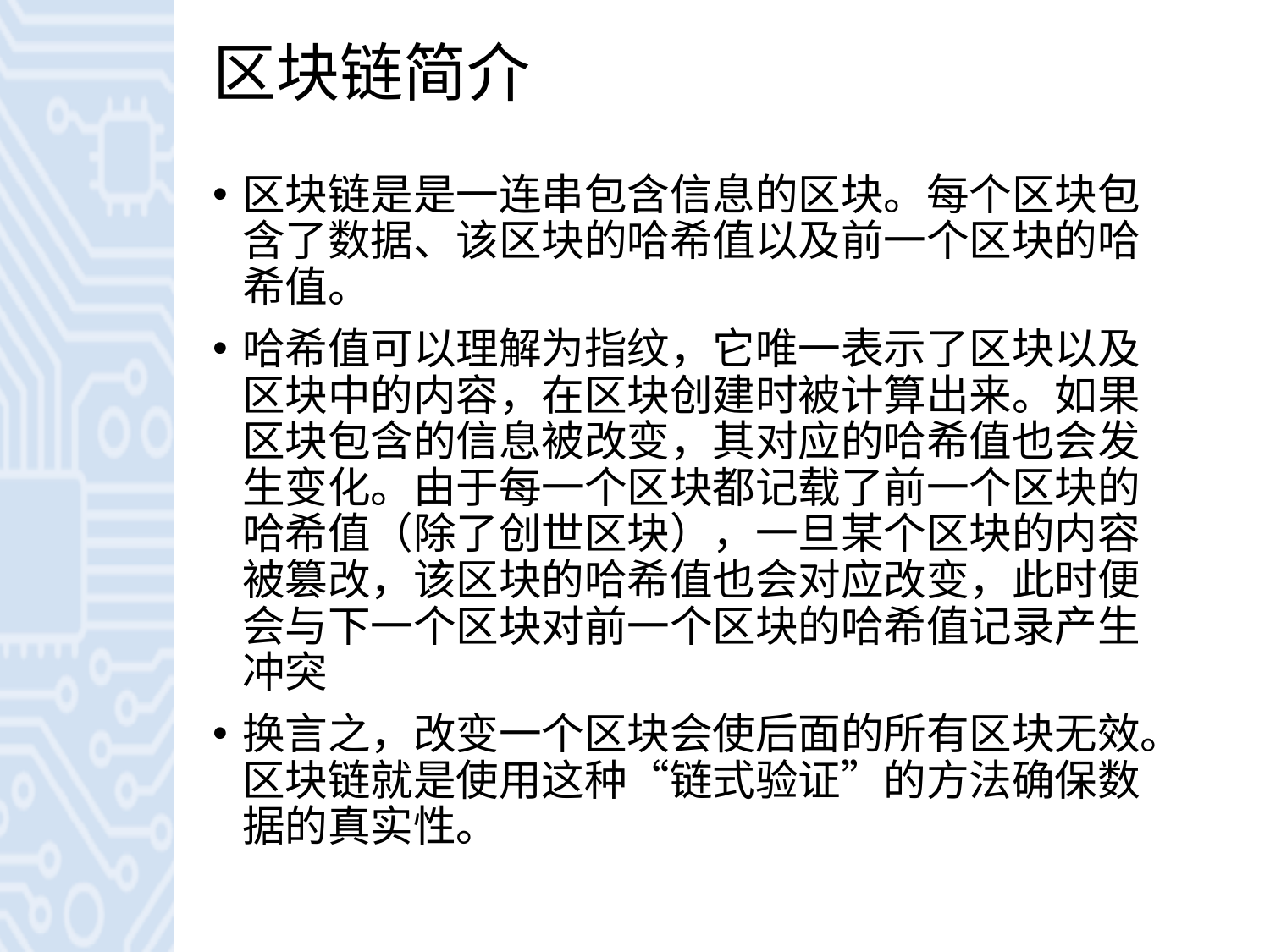

# 区块链简介
区块链是是一连串包含信息的区块。每个区块包含了数据、该区块的哈希值以及前一个区块的哈希值。
哈希值可以理解为指纹，它唯一表示了区块以及区块中的内容，在区块创建时被计算出来。如果区块包含的信息被改变，其对应的哈希值也会发生变化。由于每一个区块都记载了前一个区块的哈希值（除了创世区块），一旦某个区块的内容被篡改，该区块的哈希值也会对应改变，此时便会与下一个区块对前一个区块的哈希值记录产生冲突
换言之，改变一个区块会使后面的所有区块无效。区块链就是使用这种“链式验证”的方法确保数据的真实性。